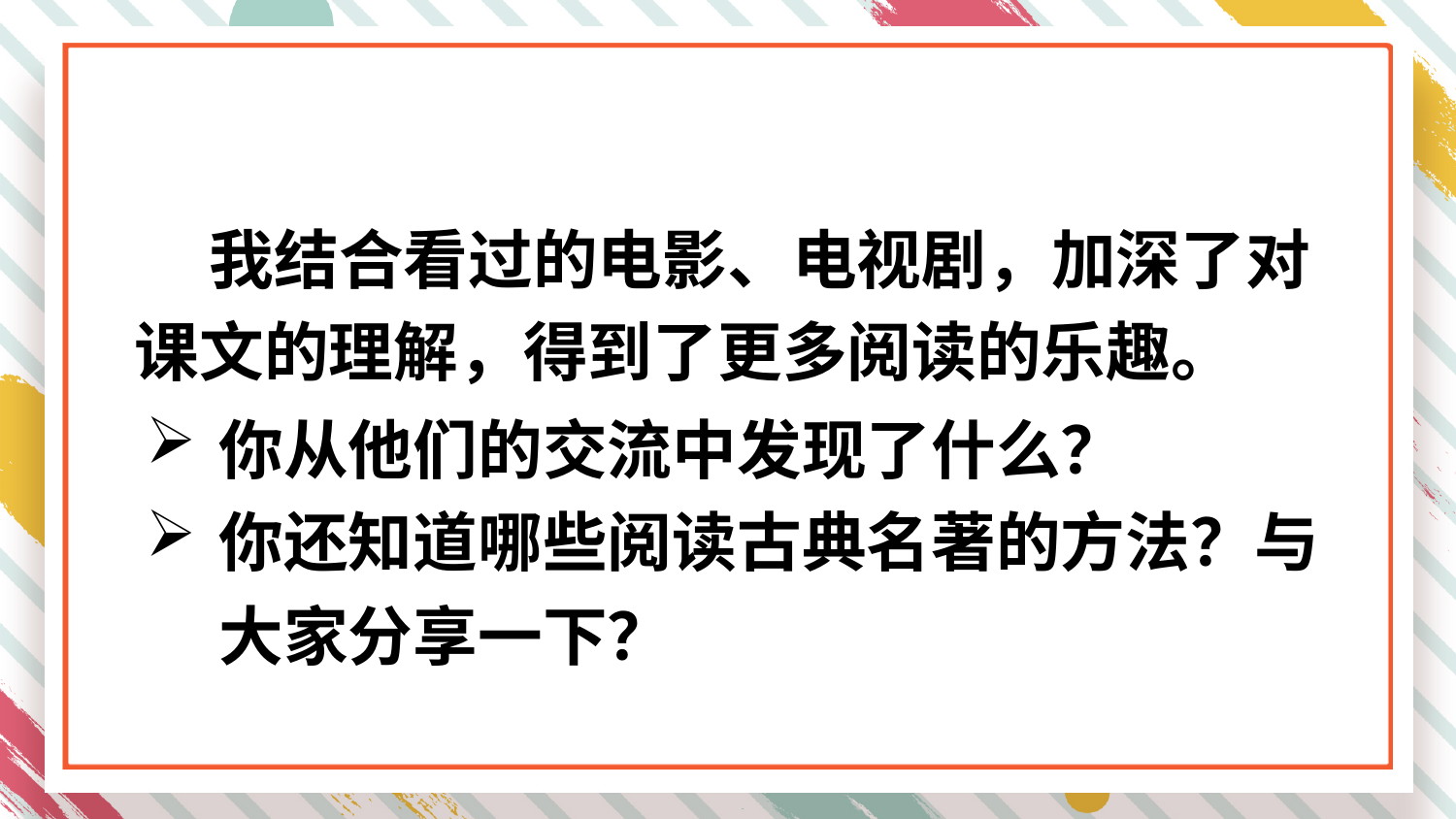

我结合看过的电影、电视剧，加深了对课文的理解，得到了更多阅读的乐趣。
你从他们的交流中发现了什么？
你还知道哪些阅读古典名著的方法？与大家分享一下？